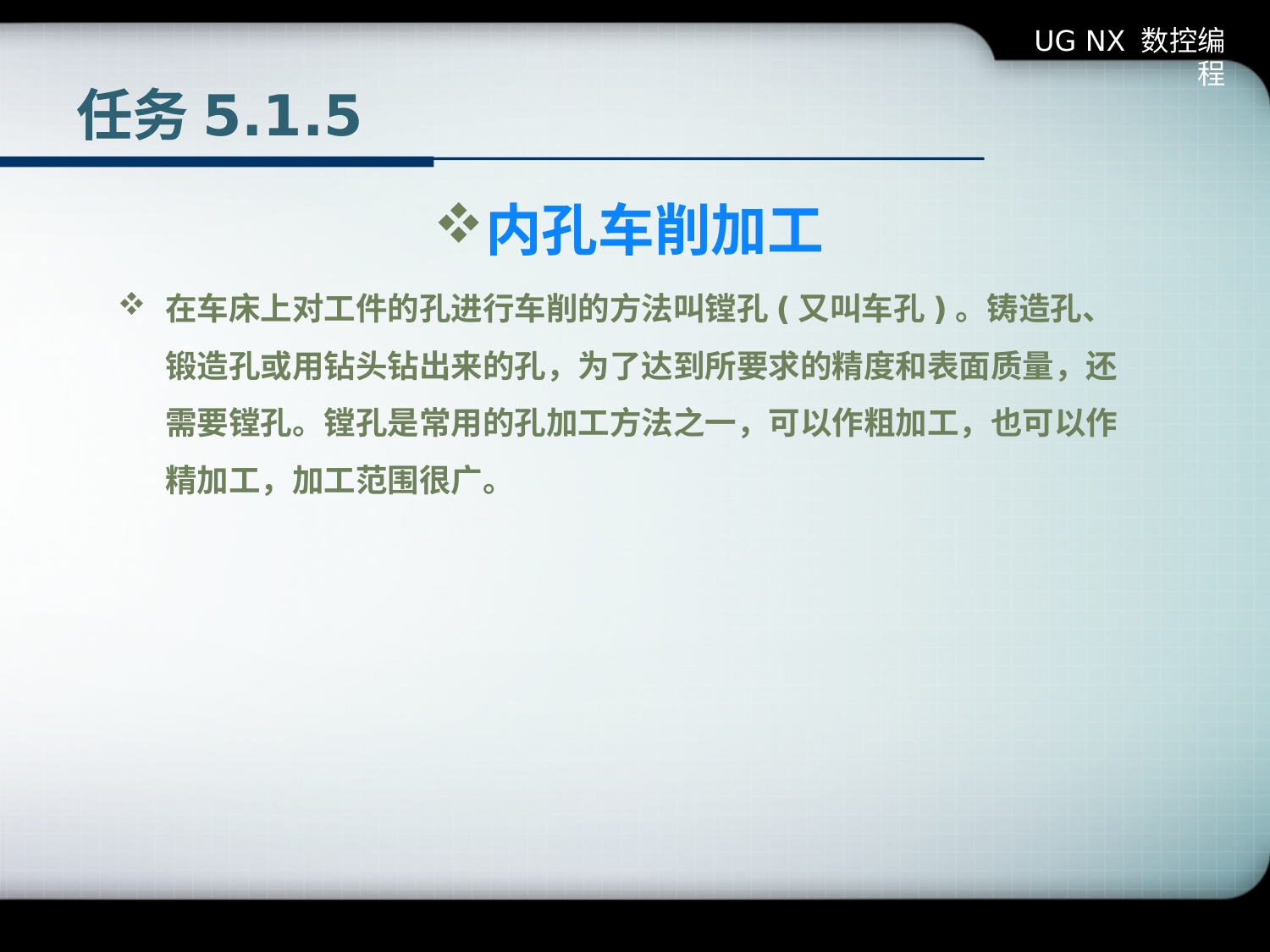

UG NX 数控编程
# 任务5.1.5
内孔车削加工
在车床上对工件的孔进行车削的方法叫镗孔(又叫车孔)。铸造孔、锻造孔或用钻头钻出来的孔，为了达到所要求的精度和表面质量，还需要镗孔。镗孔是常用的孔加工方法之一，可以作粗加工，也可以作精加工，加工范围很广。